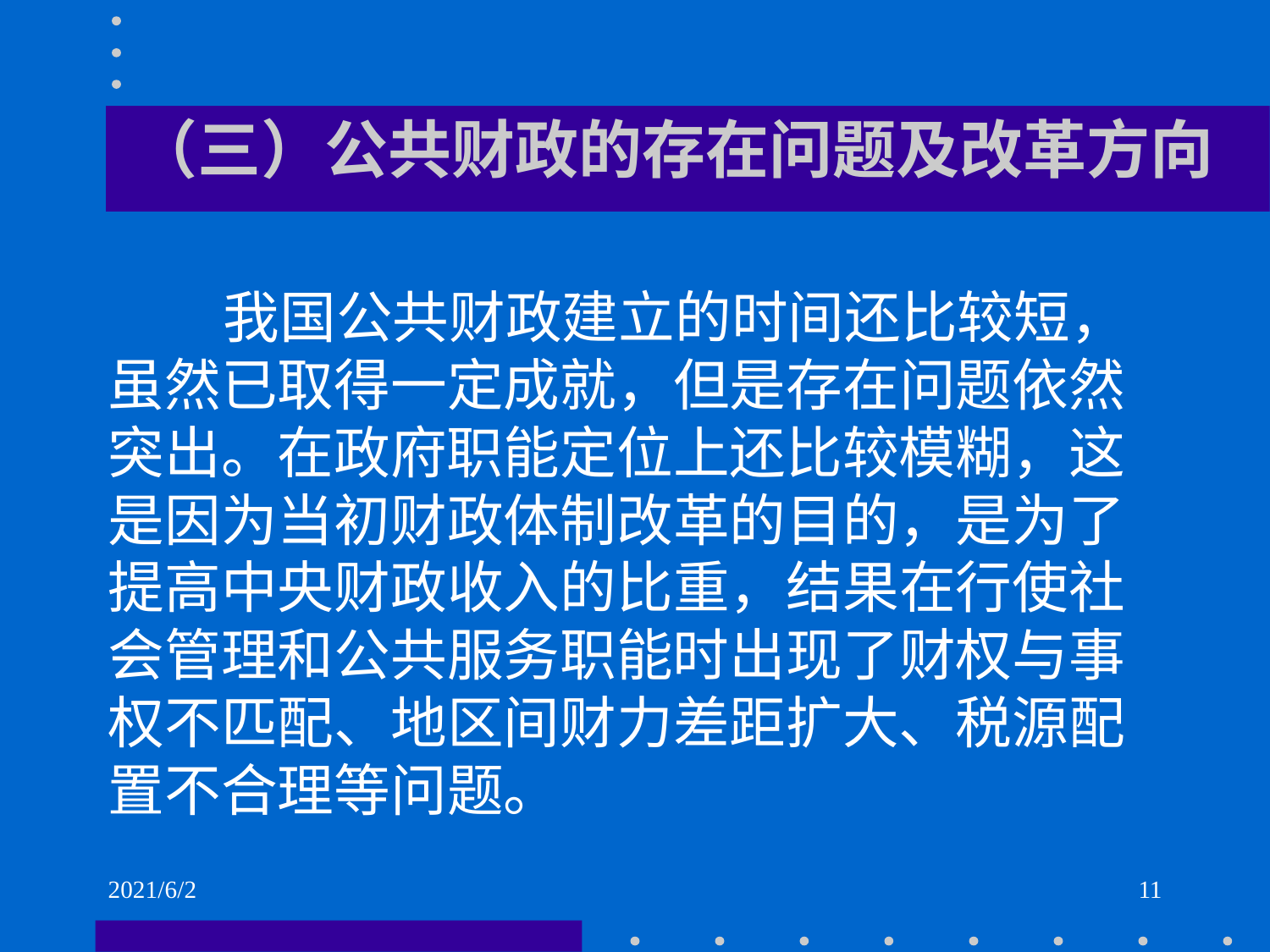

# （三）公共财政的存在问题及改革方向
        我国公共财政建立的时间还比较短，虽然已取得一定成就，但是存在问题依然突出。在政府职能定位上还比较模糊，这是因为当初财政体制改革的目的，是为了提高中央财政收入的比重，结果在行使社会管理和公共服务职能时出现了财权与事权不匹配、地区间财力差距扩大、税源配置不合理等问题。

2021/6/2
11